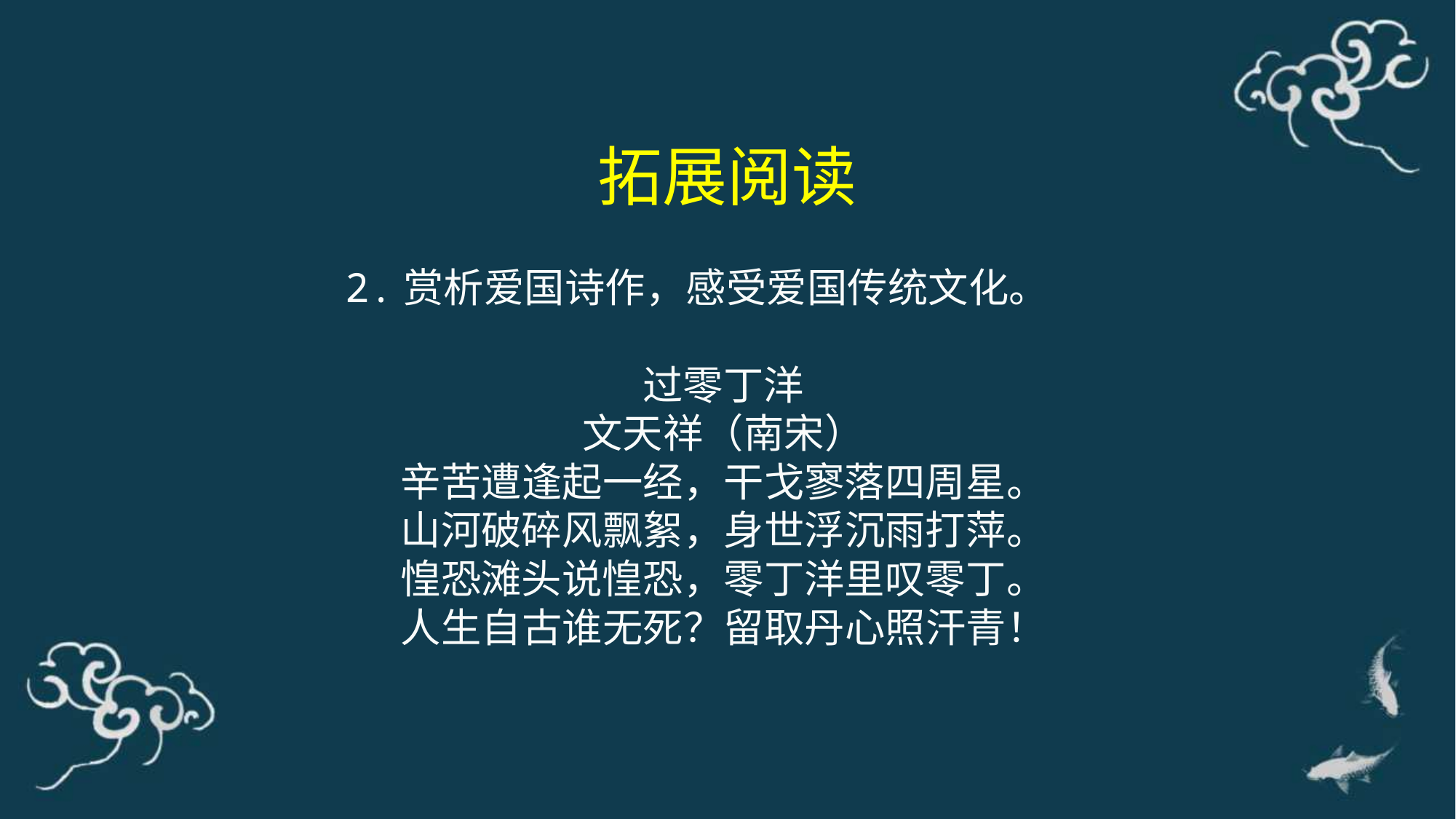

拓展阅读
2.赏析爱国诗作，感受爱国传统文化。

过零丁洋
文天祥（南宋）
辛苦遭逢起一经，干戈寥落四周星。
山河破碎风飘絮，身世浮沉雨打萍。
惶恐滩头说惶恐，零丁洋里叹零丁。
人生自古谁无死？留取丹心照汗青！